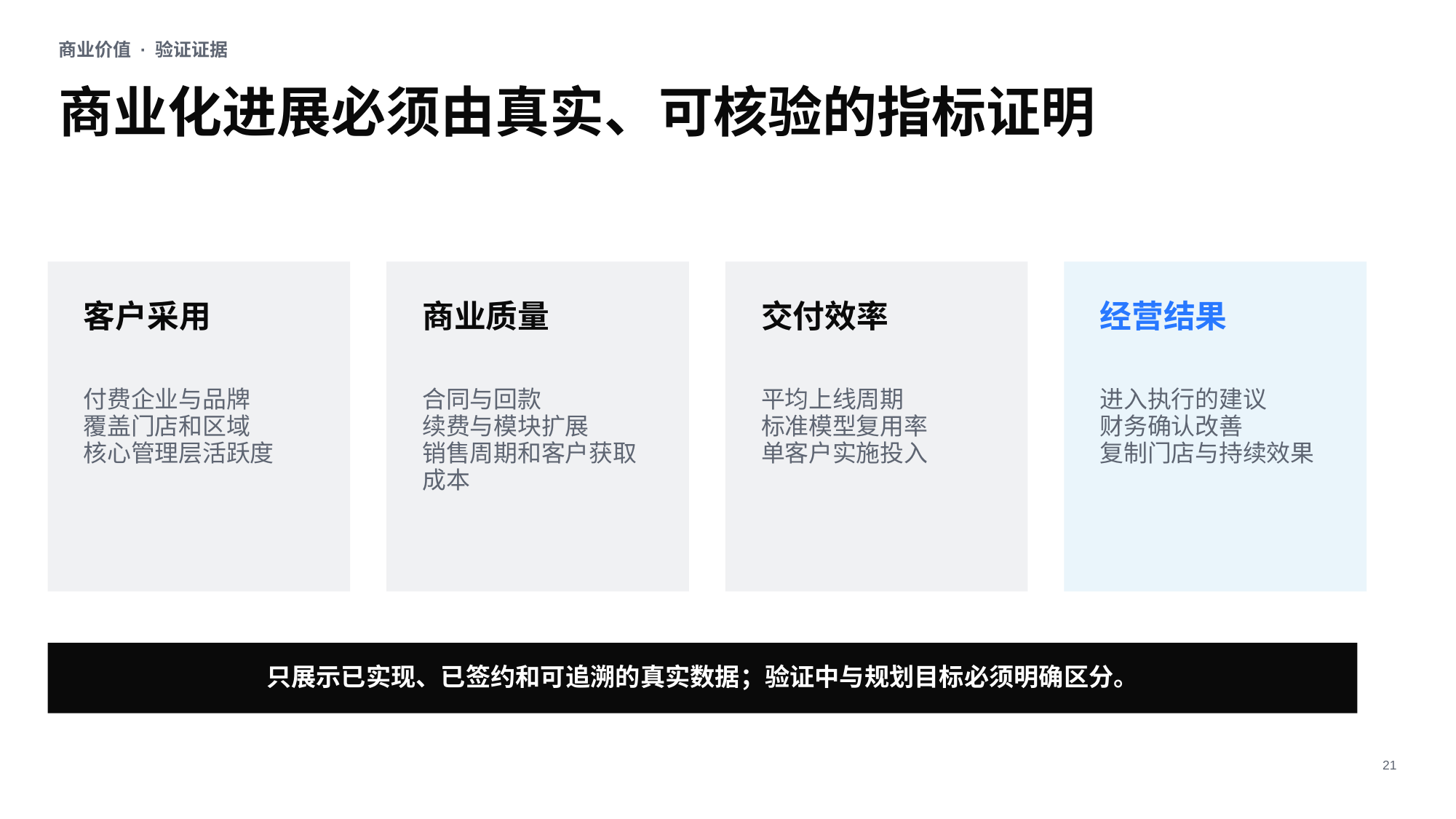

商业价值 · 验证证据
商业化进展必须由真实、可核验的指标证明

客户采用
商业质量
交付效率
经营结果
付费企业与品牌
覆盖门店和区域
核心管理层活跃度
合同与回款
续费与模块扩展
销售周期和客户获取成本
平均上线周期
标准模型复用率
单客户实施投入
进入执行的建议
财务确认改善
复制门店与持续效果

只展示已实现、已签约和可追溯的真实数据；验证中与规划目标必须明确区分。
21